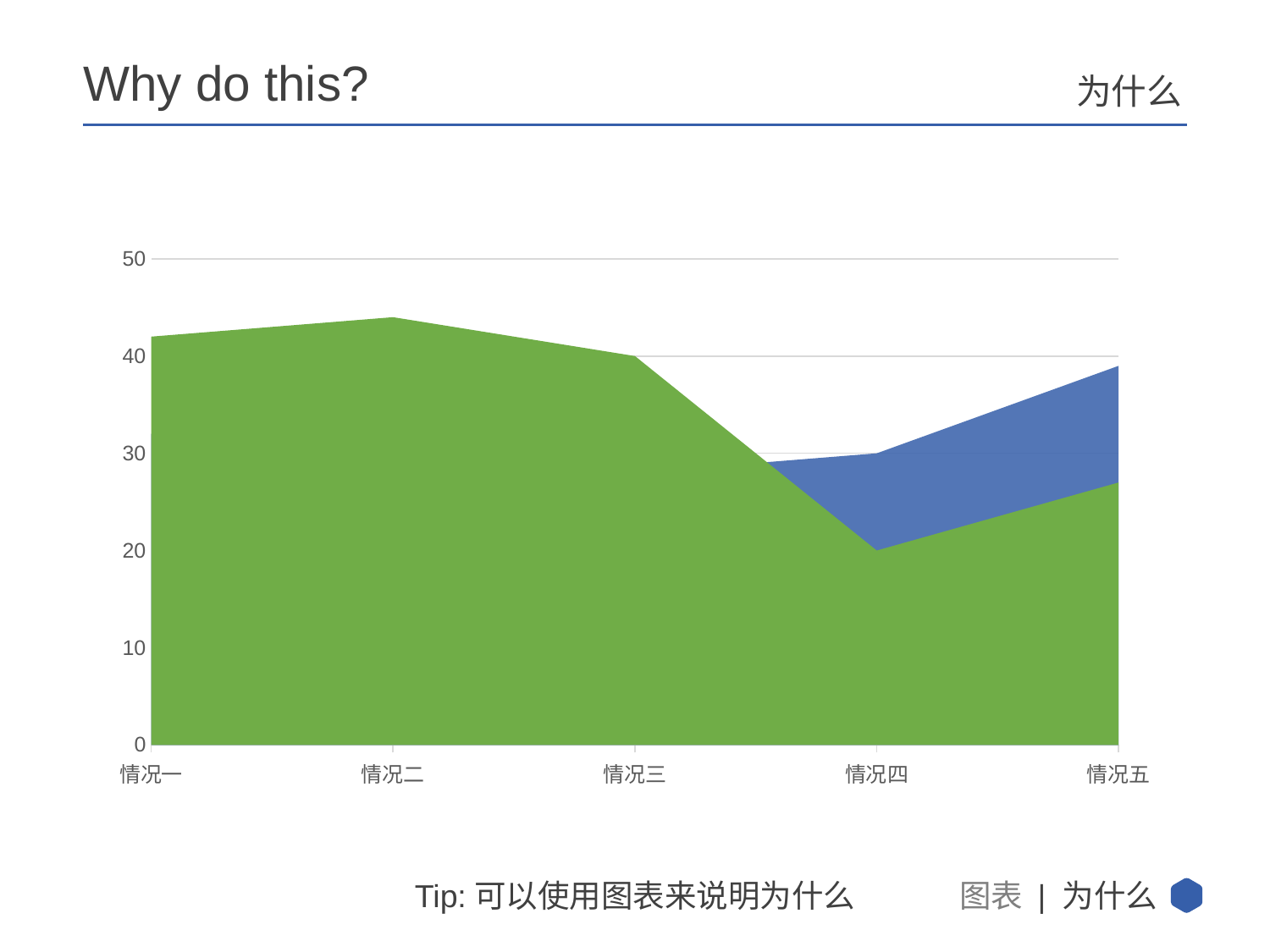

Why do this?
为什么

### Chart

| Category | 系列 1 | 系列 2 |
|---|---|---|
| 情况一 | 42.0 | 32.0 |
| 情况二 | 44.0 | 32.0 |
| 情况三 | 40.0 | 28.0 |
| 情况四 | 20.0 | 30.0 |
| 情况五 | 27.0 | 39.0 |
图表 | 为什么
Tip:可以使用图表来说明为什么